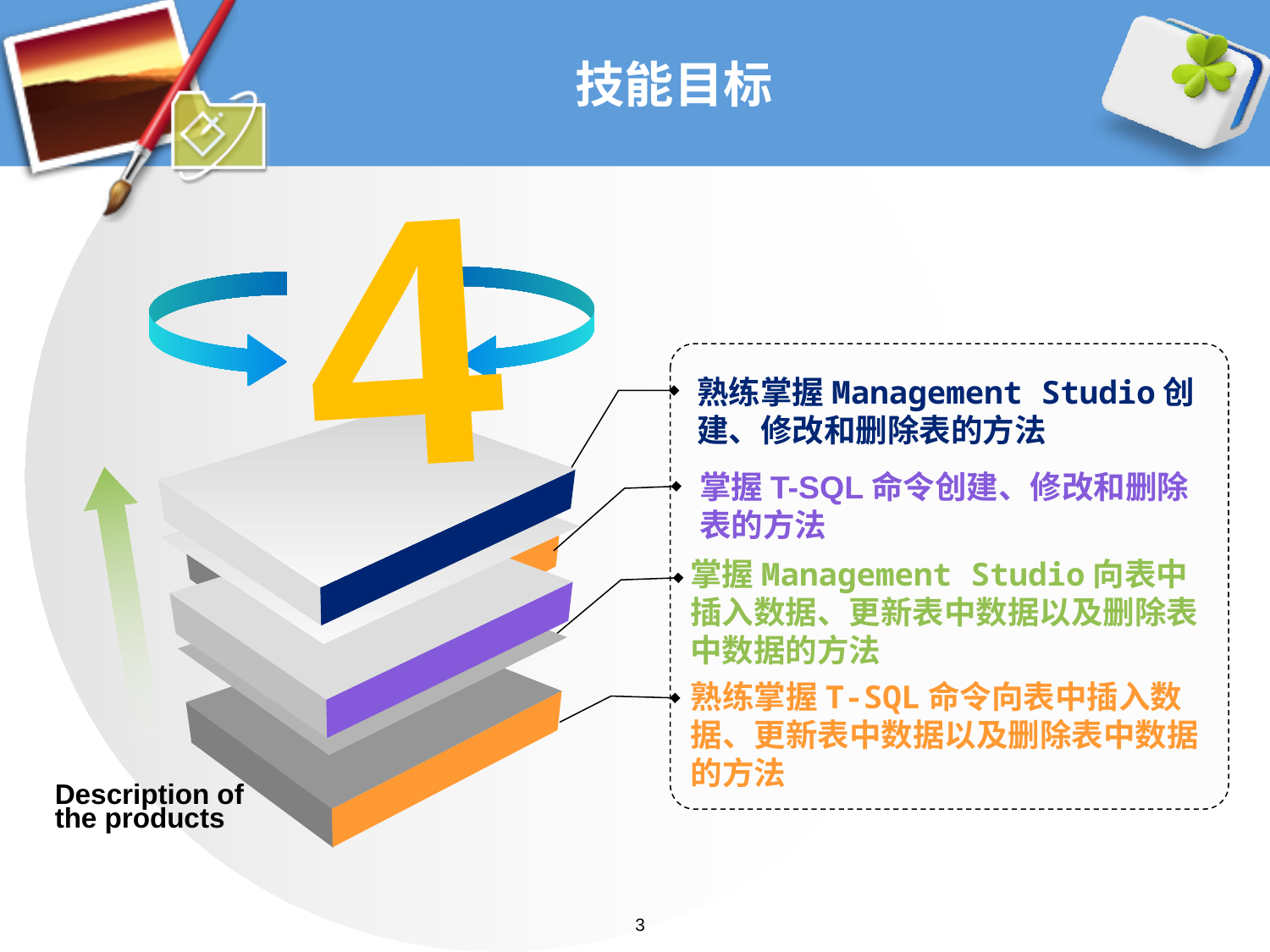

# 技能目标
4

熟练掌握Management Studio创建、修改和删除表的方法

掌握T-SQL命令创建、修改和删除表的方法
掌握Management Studio向表中插入数据、更新表中数据以及删除表中数据的方法
熟练掌握T-SQL命令向表中插入数据、更新表中数据以及删除表中数据的方法
Description of the products
3